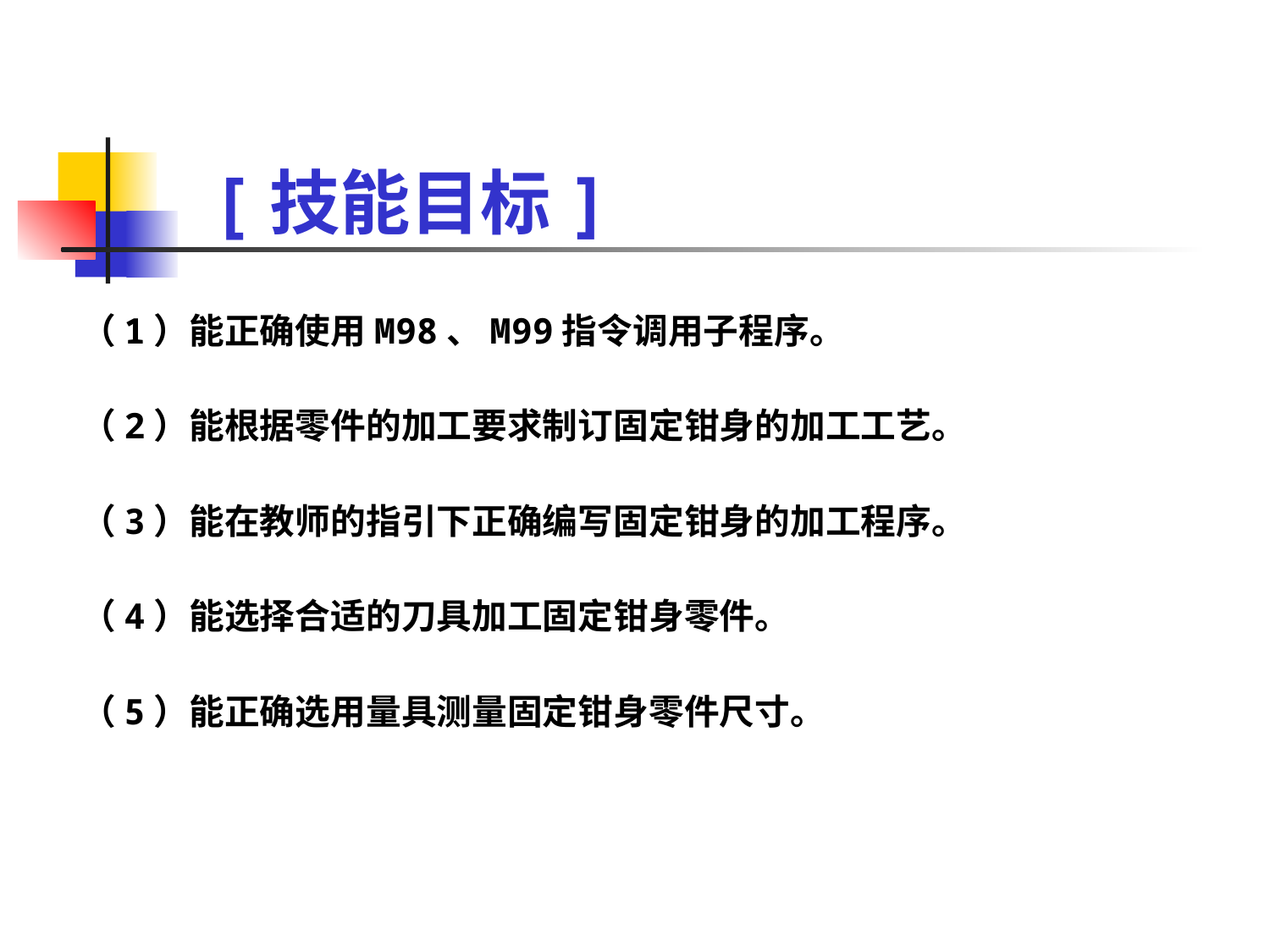

# [技能目标]
（1）能正确使用M98、M99指令调用子程序。
（2）能根据零件的加工要求制订固定钳身的加工工艺。
（3）能在教师的指引下正确编写固定钳身的加工程序。
（4）能选择合适的刀具加工固定钳身零件。
（5）能正确选用量具测量固定钳身零件尺寸。